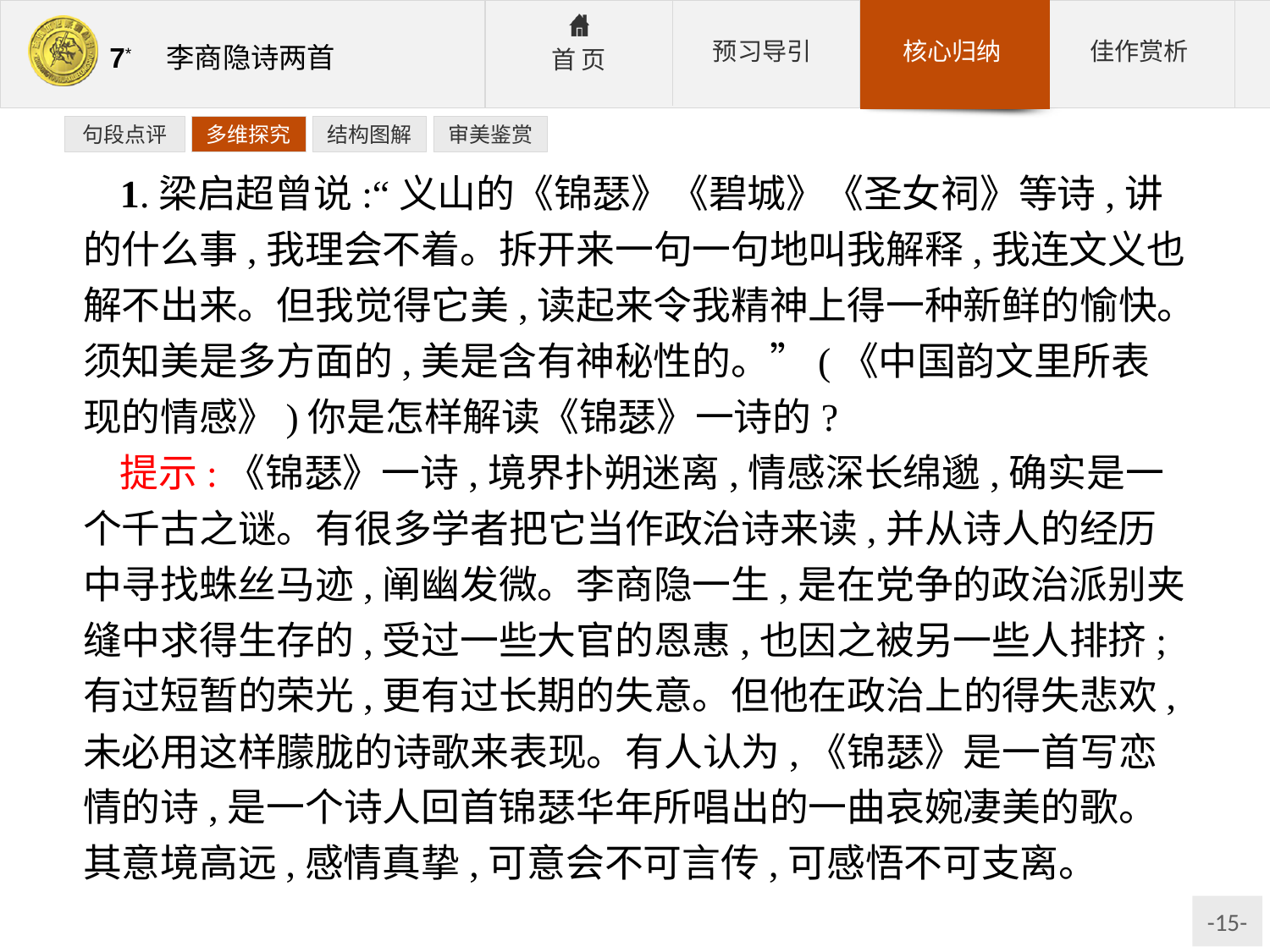

句段点评
多维探究
结构图解
审美鉴赏
1.梁启超曾说:“义山的《锦瑟》《碧城》《圣女祠》等诗,讲的什么事,我理会不着。拆开来一句一句地叫我解释,我连文义也解不出来。但我觉得它美,读起来令我精神上得一种新鲜的愉快。须知美是多方面的,美是含有神秘性的。”(《中国韵文里所表现的情感》)你是怎样解读《锦瑟》一诗的?
提示:《锦瑟》一诗,境界扑朔迷离,情感深长绵邈,确实是一个千古之谜。有很多学者把它当作政治诗来读,并从诗人的经历中寻找蛛丝马迹,阐幽发微。李商隐一生,是在党争的政治派别夹缝中求得生存的,受过一些大官的恩惠,也因之被另一些人排挤;有过短暂的荣光,更有过长期的失意。但他在政治上的得失悲欢,未必用这样朦胧的诗歌来表现。有人认为,《锦瑟》是一首写恋情的诗,是一个诗人回首锦瑟华年所唱出的一曲哀婉凄美的歌。其意境高远,感情真挚,可意会不可言传,可感悟不可支离。